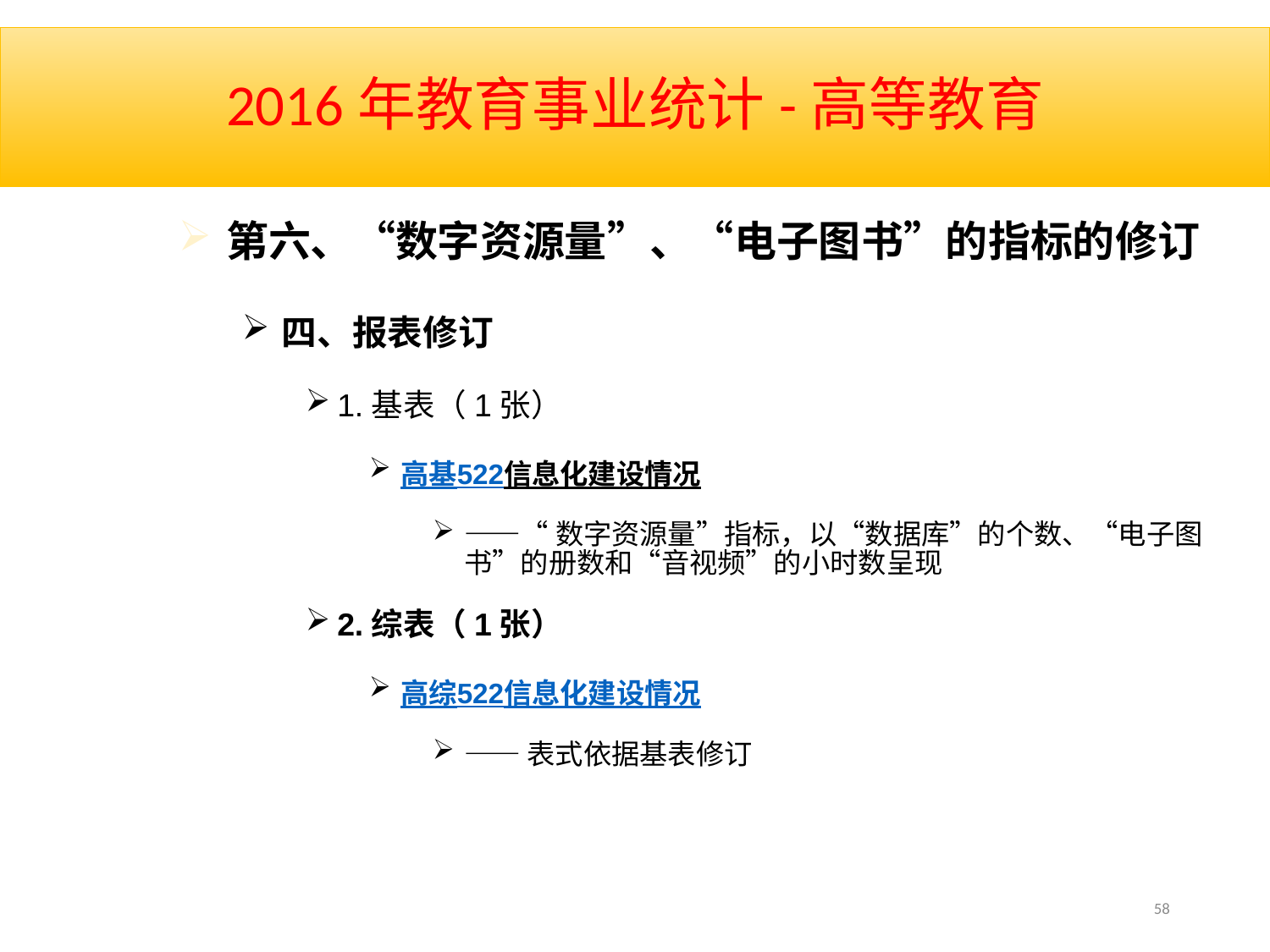

# 2016年教育事业统计-高等教育
第六、“数字资源量”、“电子图书”的指标的修订

四、报表修订

1.基表（1张）

高基522信息化建设情况

——“数字资源量”指标，以“数据库”的个数、“电子图书”的册数和“音视频”的小时数呈现

2.综表（1张）

高综522信息化建设情况

——表式依据基表修订
58